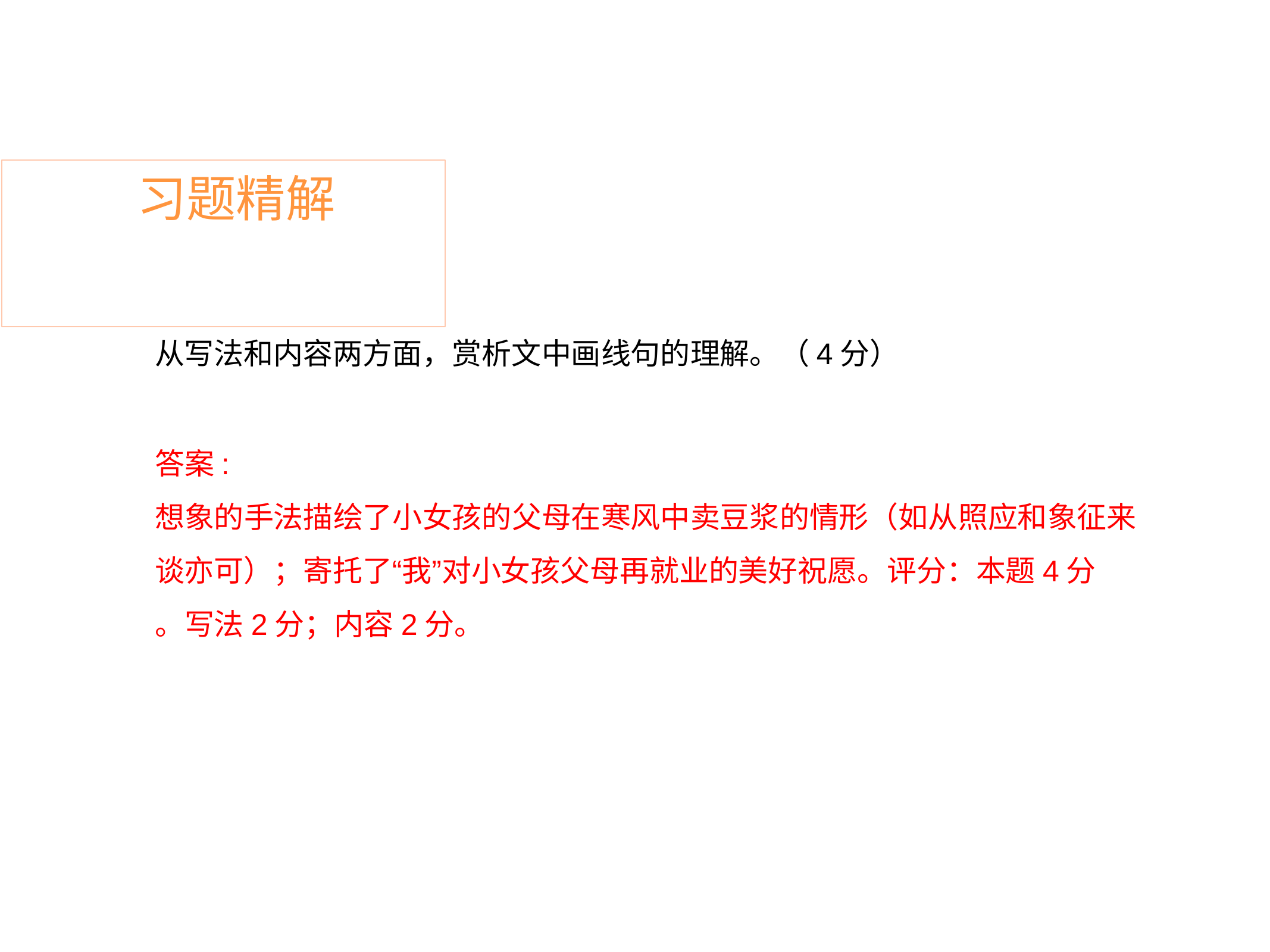

# 习题精解
从写法和内容两方面，赏析文中画线句的理解。（4分）

答案:
想象的手法描绘了小女孩的父母在寒风中卖豆浆的情形（如从照应和象征来 谈亦可）；寄托了“我”对小女孩父母再就业的美好祝愿。评分：本题4分
。写法2分；内容2分。